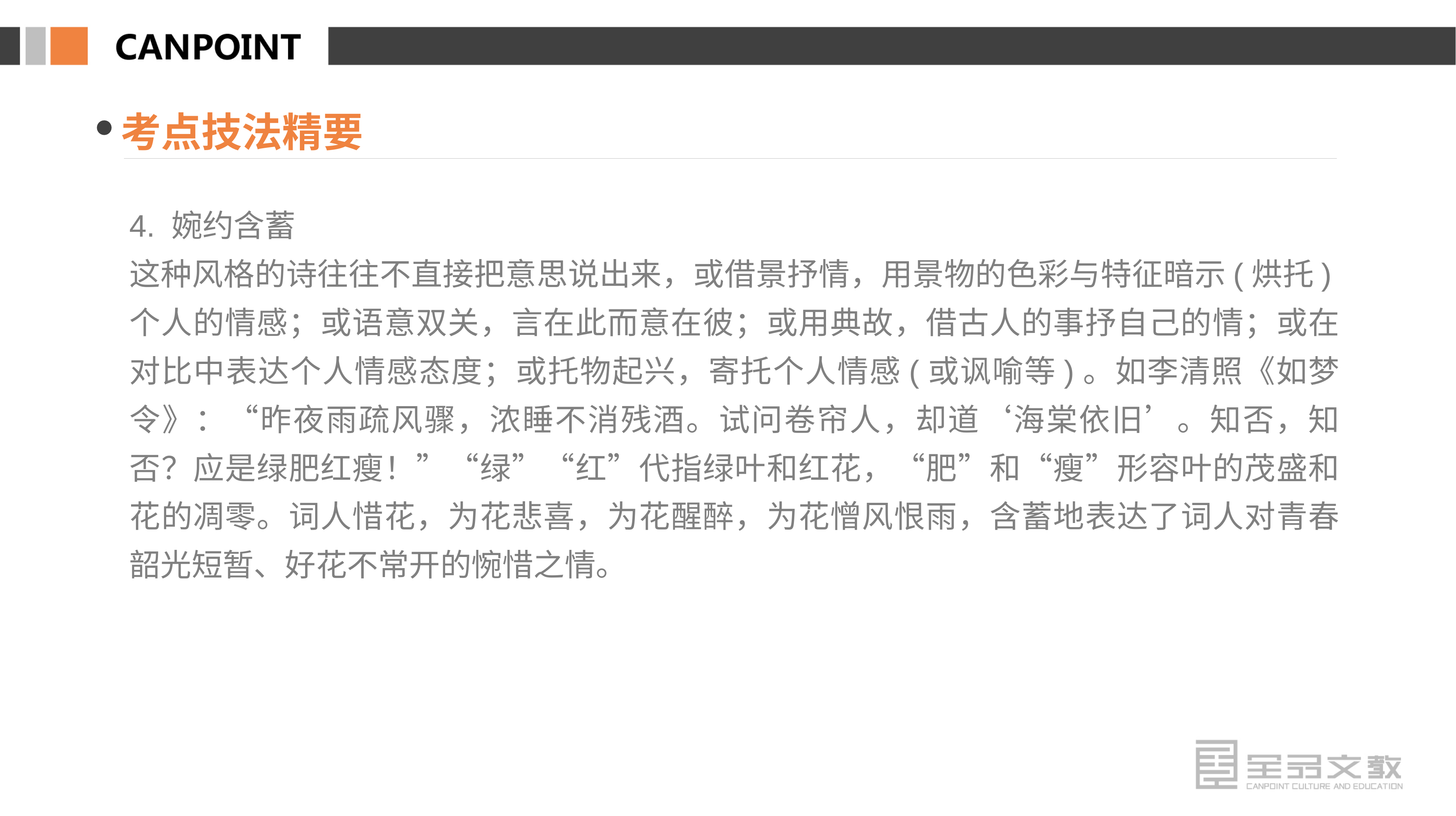

考点技法精要

4. 婉约含蓄
这种风格的诗往往不直接把意思说出来，或借景抒情，用景物的色彩与特征暗示(烘托)个人的情感；或语意双关，言在此而意在彼；或用典故，借古人的事抒自己的情；或在对比中表达个人情感态度；或托物起兴，寄托个人情感(或讽喻等)。如李清照《如梦令》：“昨夜雨疏风骤，浓睡不消残酒。试问卷帘人，却道‘海棠依旧’。知否，知否？应是绿肥红瘦！”“绿”“红”代指绿叶和红花，“肥”和“瘦”形容叶的茂盛和花的凋零。词人惜花，为花悲喜，为花醒醉，为花憎风恨雨，含蓄地表达了词人对青春韶光短暂、好花不常开的惋惜之情。